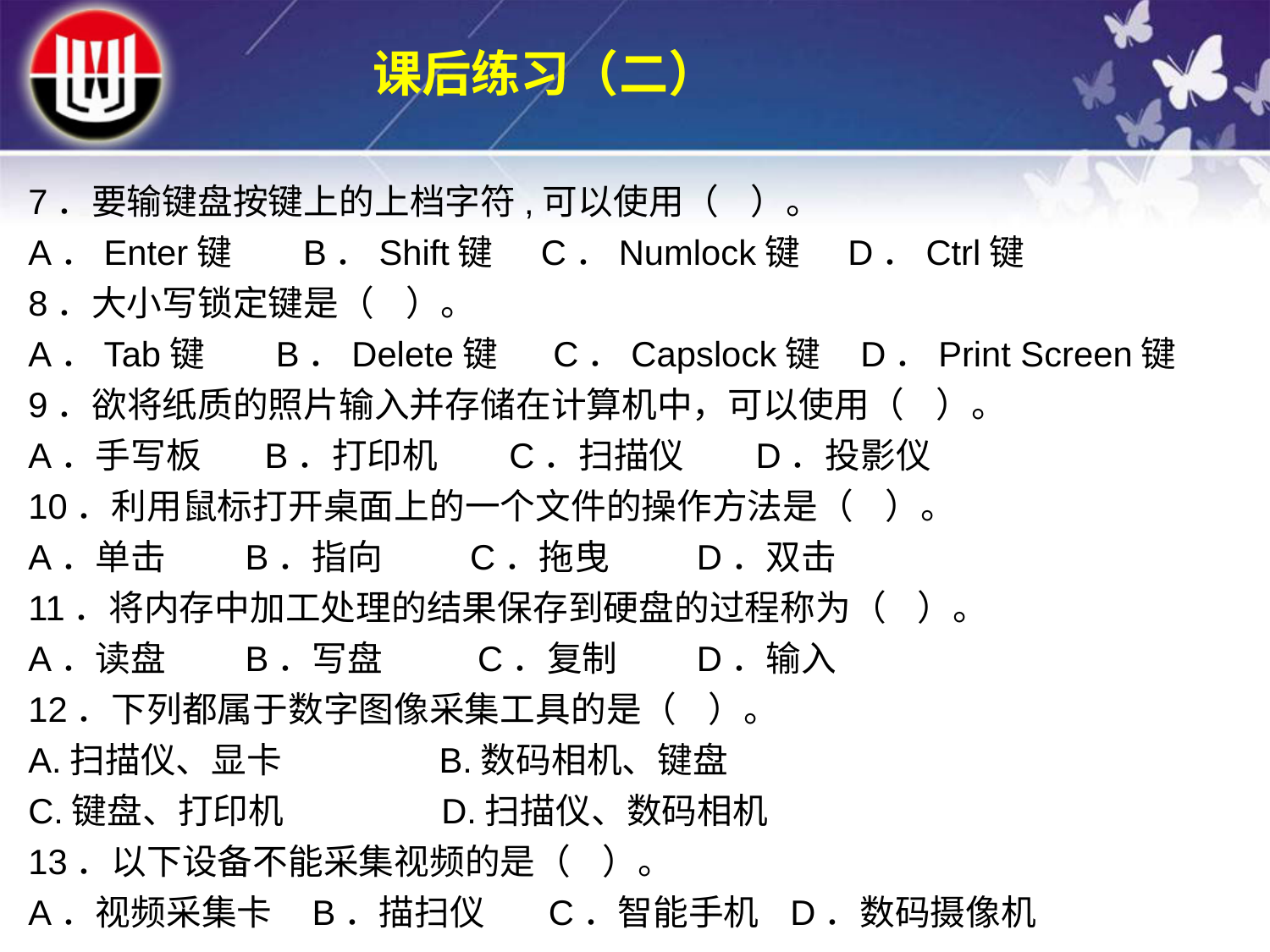

课后练习（二）
7．要输键盘按键上的上档字符,可以使用（    ）。
A．Enter键        B．Shift键     C．Numlock键     D．Ctrl键
8．大小写锁定键是（    ）。
A．Tab键        B．Delete键      C．Capslock键    D．Print Screen键
9．欲将纸质的照片输入并存储在计算机中，可以使用（    ）。
A．手写板       B．打印机        C．扫描仪        D．投影仪
10．利用鼠标打开桌面上的一个文件的操作方法是（    ）。
A．单击         B．指向          C．拖曳          D．双击
11．将内存中加工处理的结果保存到硬盘的过程称为（    ）。
A．读盘         B．写盘           C．复制         D．输入
12．下列都属于数字图像采集工具的是（    ）。
A.扫描仪、显卡                   B.数码相机、键盘
C.键盘、打印机                   D.扫描仪、数码相机
13．以下设备不能采集视频的是（    ）。
A．视频采集卡    B．描扫仪       C．智能手机  	D．数码摄像机